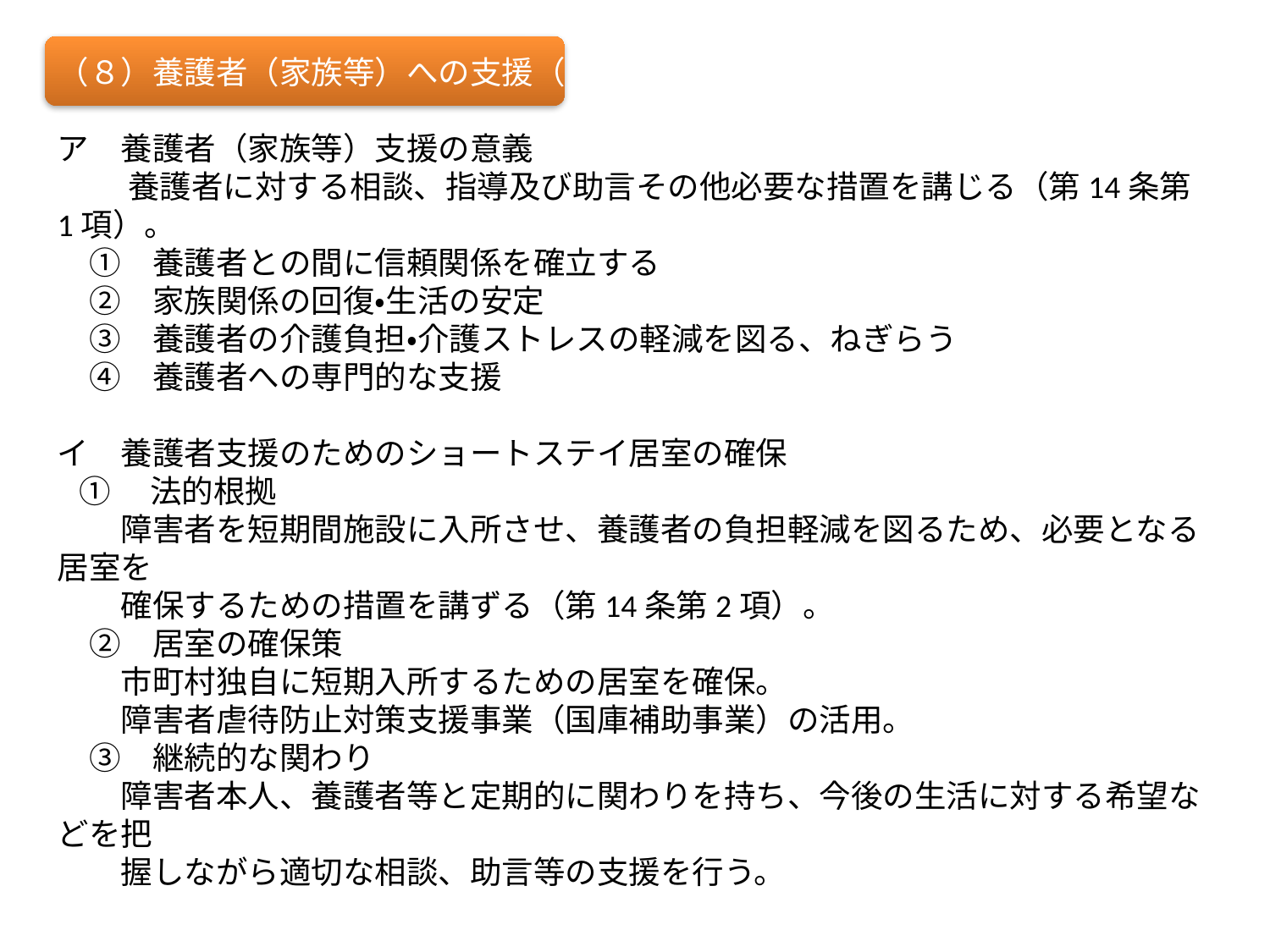

（８）養護者（家族等）への支援（P.62）

ア　養護者（家族等）支援の意義
　　 養護者に対する相談、指導及び助言その他必要な措置を講じる（第14条第1項）。
　①　養護者との間に信頼関係を確立する
　②　家族関係の回復・生活の安定
　③　養護者の介護負担・介護ストレスの軽減を図る、ねぎらう
　④　養護者への専門的な支援

イ　養護者支援のためのショートステイ居室の確保
   ①　法的根拠
　　障害者を短期間施設に入所させ、養護者の負担軽減を図るため、必要となる居室を
　　確保するための措置を講ずる（第14条第2項）。
　②　居室の確保策
　　市町村独自に短期入所するための居室を確保。
　　障害者虐待防止対策支援事業（国庫補助事業）の活用。
　③　継続的な関わり
　　障害者本人、養護者等と定期的に関わりを持ち、今後の生活に対する希望などを把
　　握しながら適切な相談、助言等の支援を行う。